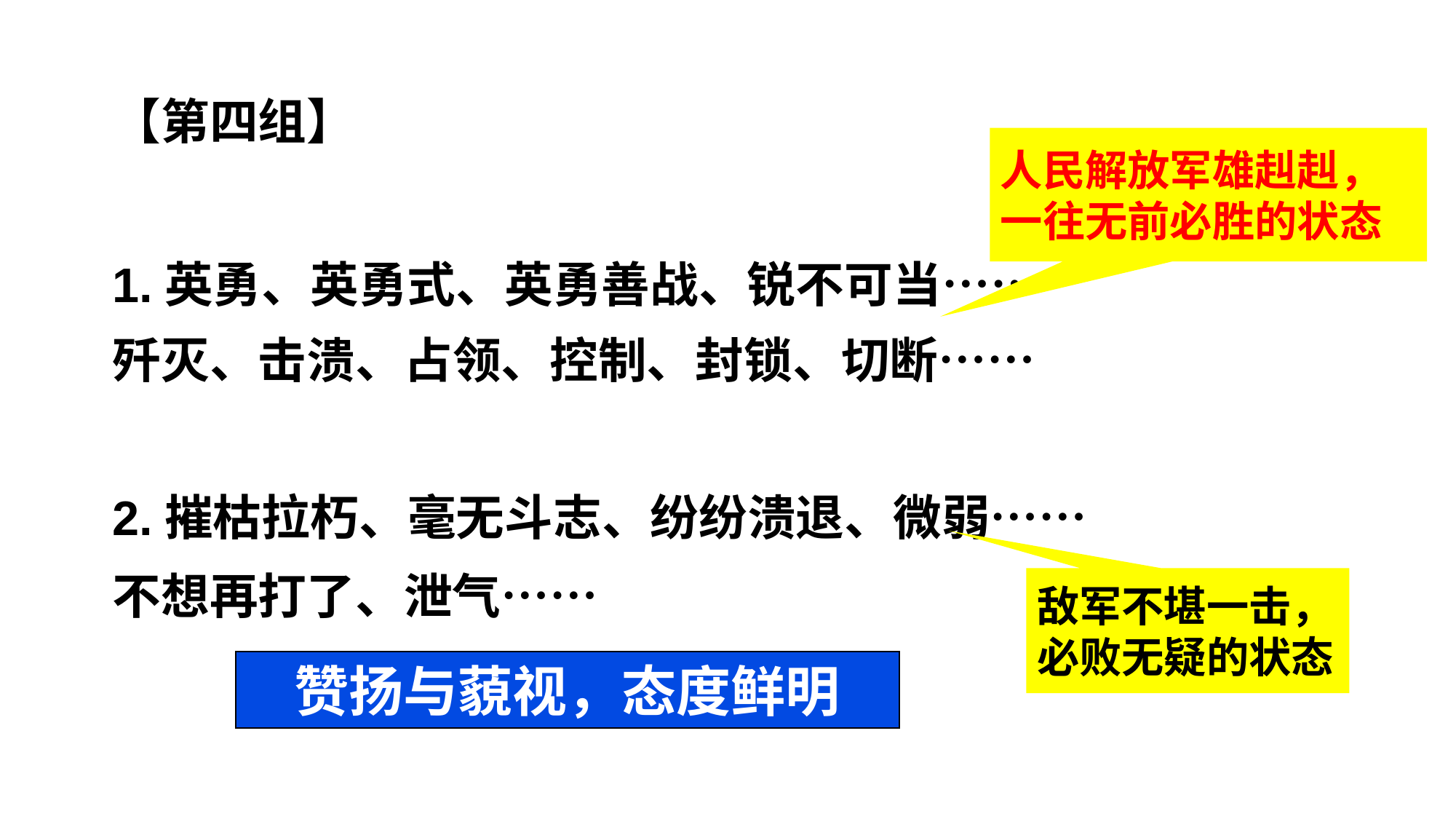

【第四组】

1.英勇、英勇式、英勇善战、锐不可当……
歼灭、击溃、占领、控制、封锁、切断……

2.摧枯拉朽、毫无斗志、纷纷溃退、微弱……
不想再打了、泄气……

人民解放军雄赳赳，一往无前必胜的状态
敌军不堪一击，必败无疑的状态
赞扬与藐视，态度鲜明